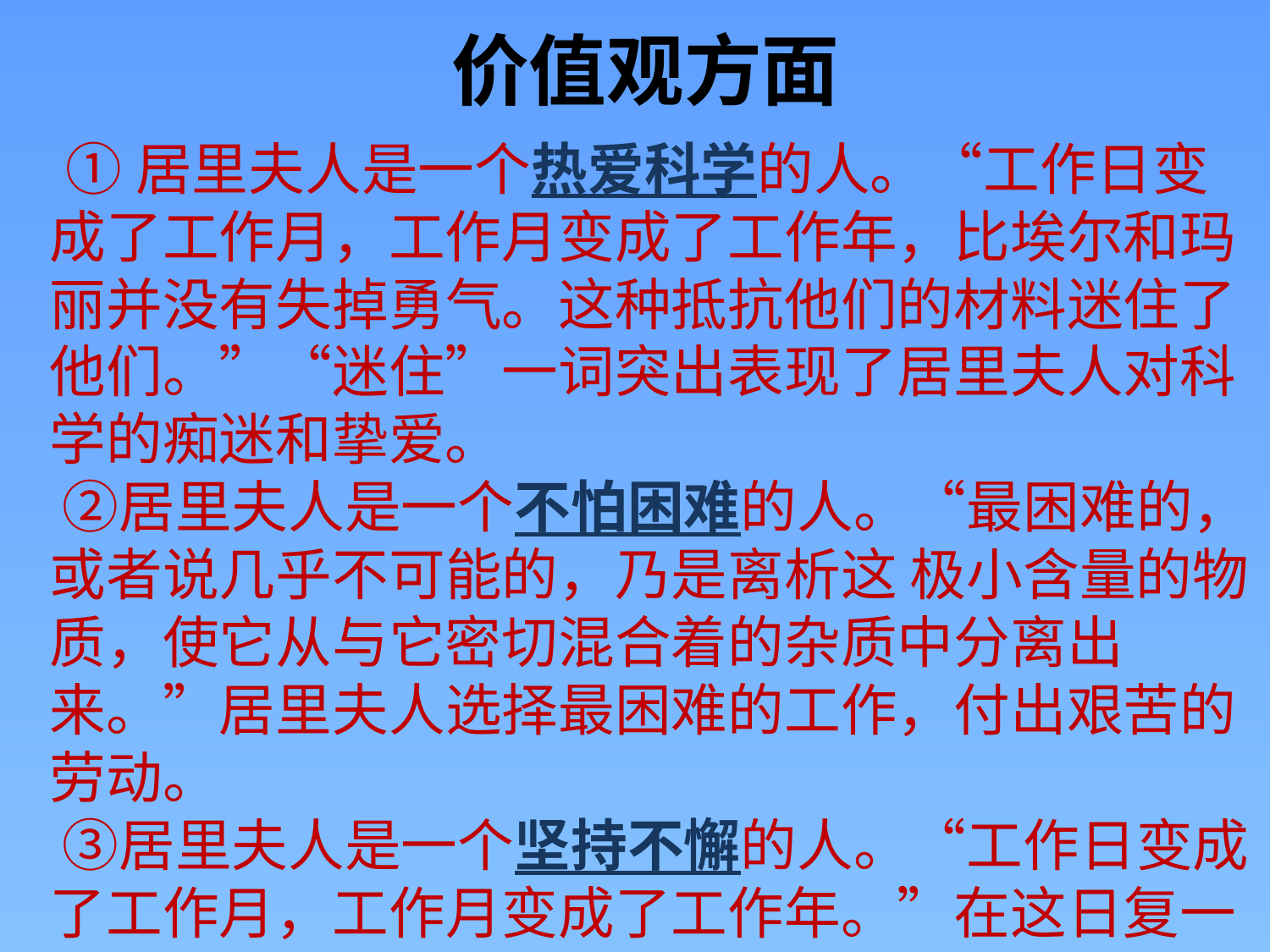

# 价值观方面
     ①居里夫人是一个热爱科学的人。“工作日变成了工作月，工作月变成了工作年，比埃尔和玛丽并没有失掉勇气。这种抵抗他们的材料迷住了他们。”“迷住”一词突出表现了居里夫人对科学的痴迷和挚爱。
 ②居里夫人是一个不怕困难的人。“最困难的，或者说几乎不可能的，乃是离析这 极小含量的物质，使它从与它密切混合着的杂质中分离出来。”居里夫人选择最困难的工作，付出艰苦的劳动。
 ③居里夫人是一个坚持不懈的人。“工作日变成了工作月，工作月变成了工作年。”在这日复一日年复一年中，居里夫人终于提炼出了镭